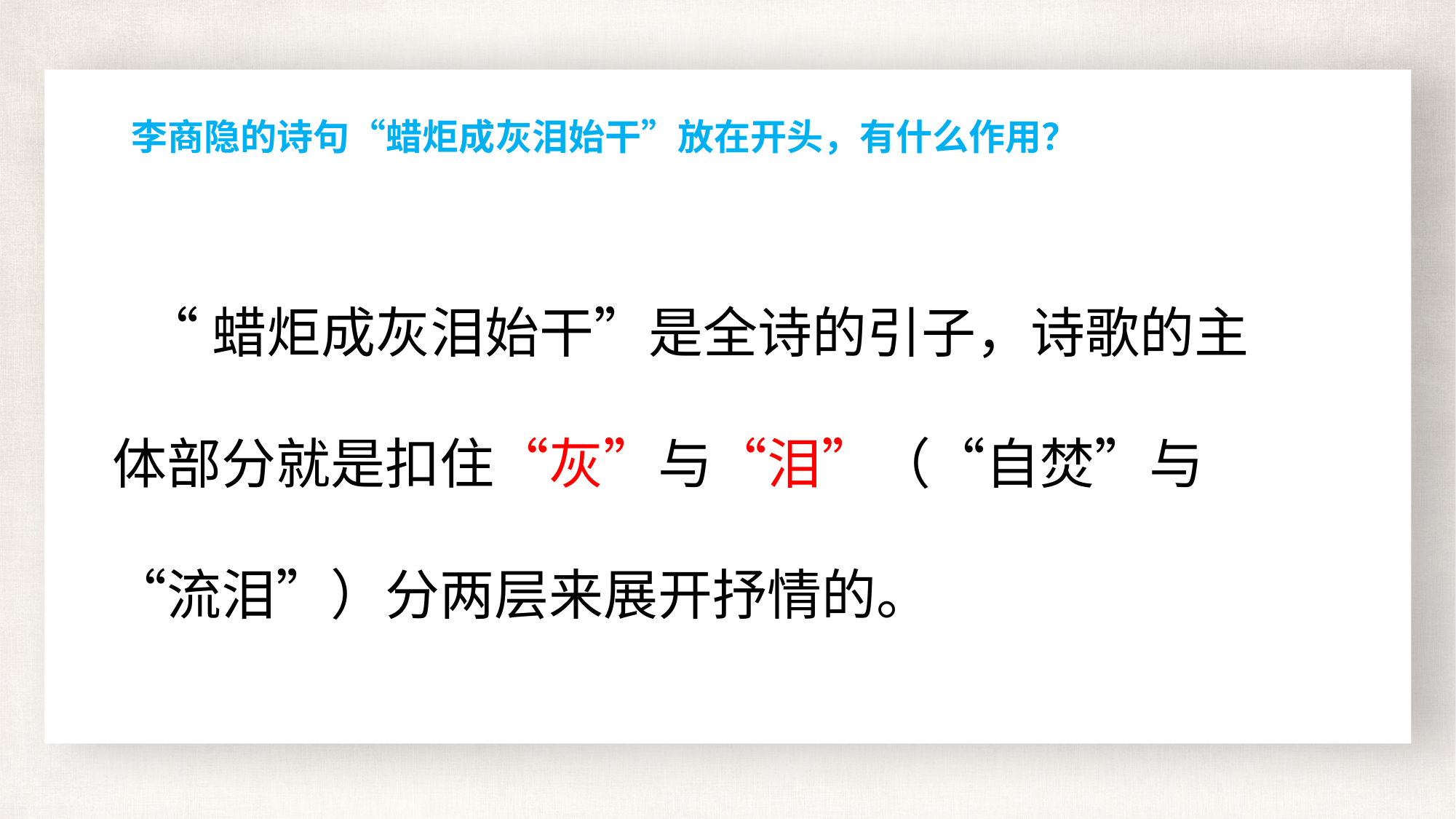

李商隐的诗句“蜡炬成灰泪始干”放在开头，有什么作用？
“蜡炬成灰泪始干”是全诗的引子，诗歌的主体部分就是扣住“灰”与“泪”（“自焚”与“流泪”）分两层来展开抒情的。